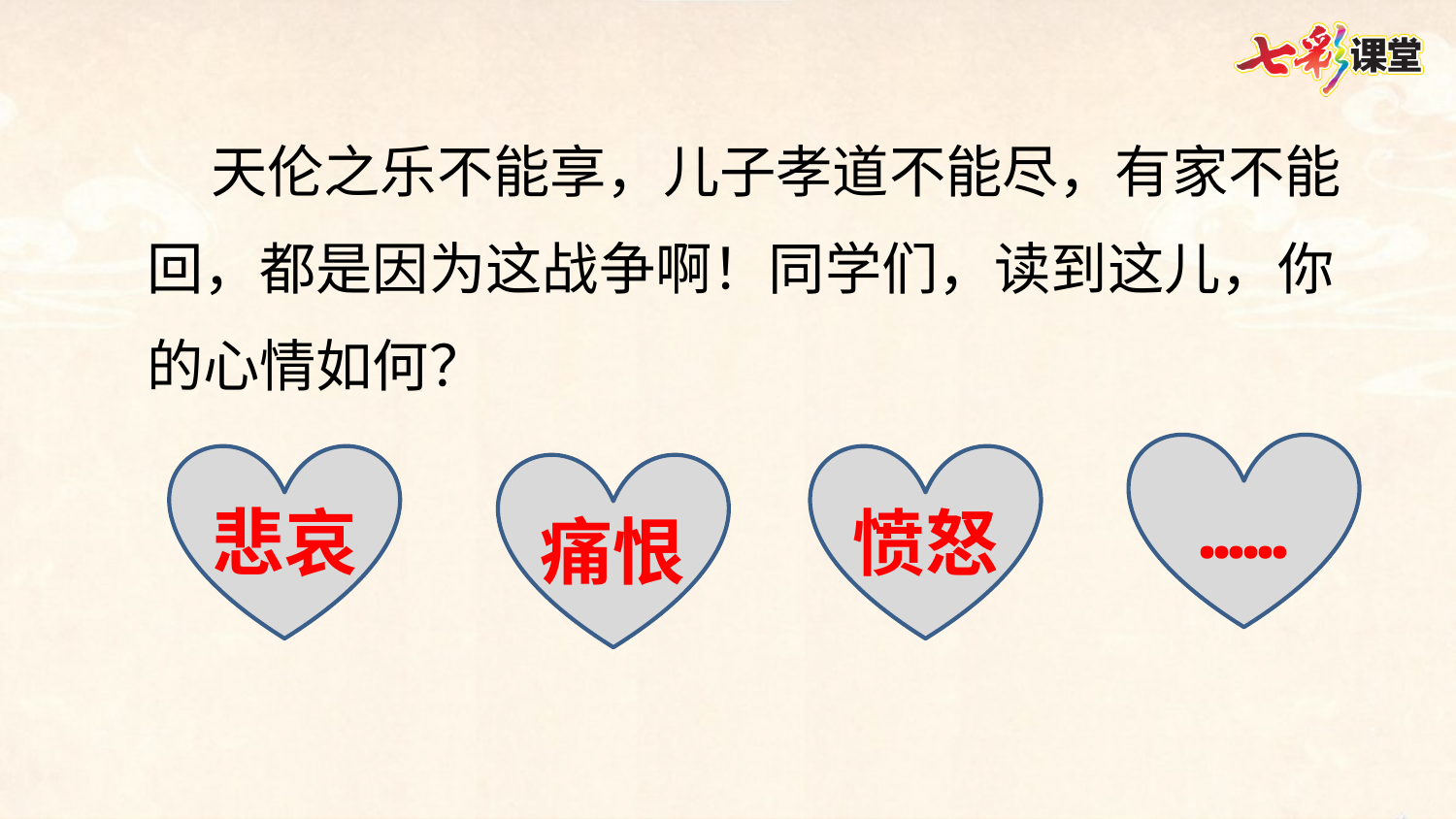

天伦之乐不能享，儿子孝道不能尽，有家不能回，都是因为这战争啊！同学们，读到这儿，你的心情如何？

……

悲哀

愤怒

痛恨